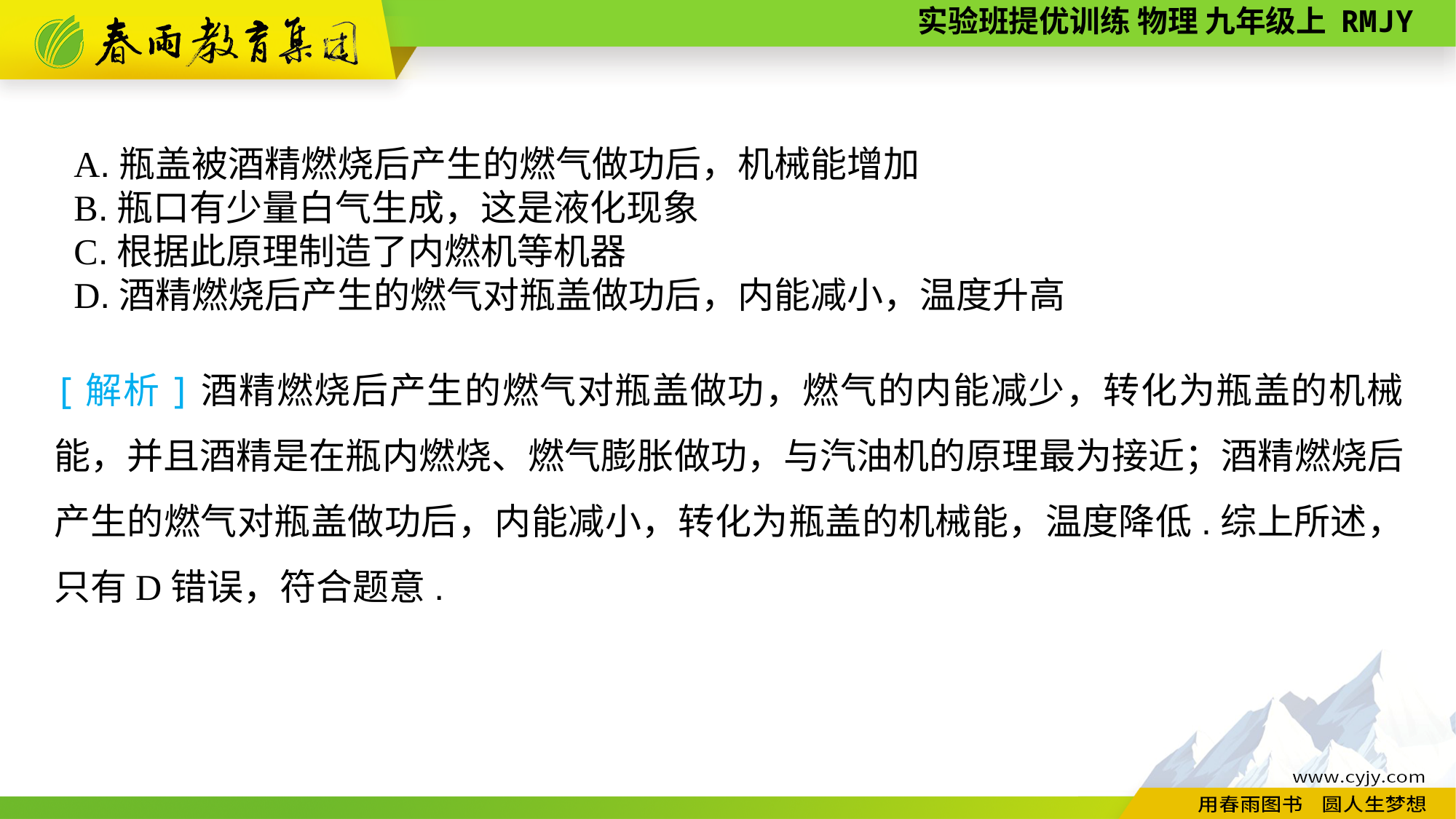

A.瓶盖被酒精燃烧后产生的燃气做功后，机械能增加
B.瓶口有少量白气生成，这是液化现象
C.根据此原理制造了内燃机等机器
D.酒精燃烧后产生的燃气对瓶盖做功后，内能减小，温度升高
[解析]酒精燃烧后产生的燃气对瓶盖做功，燃气的内能减少，转化为瓶盖的机械能，并且酒精是在瓶内燃烧、燃气膨胀做功，与汽油机的原理最为接近；酒精燃烧后产生的燃气对瓶盖做功后，内能减小，转化为瓶盖的机械能，温度降低.综上所述，只有D错误，符合题意.